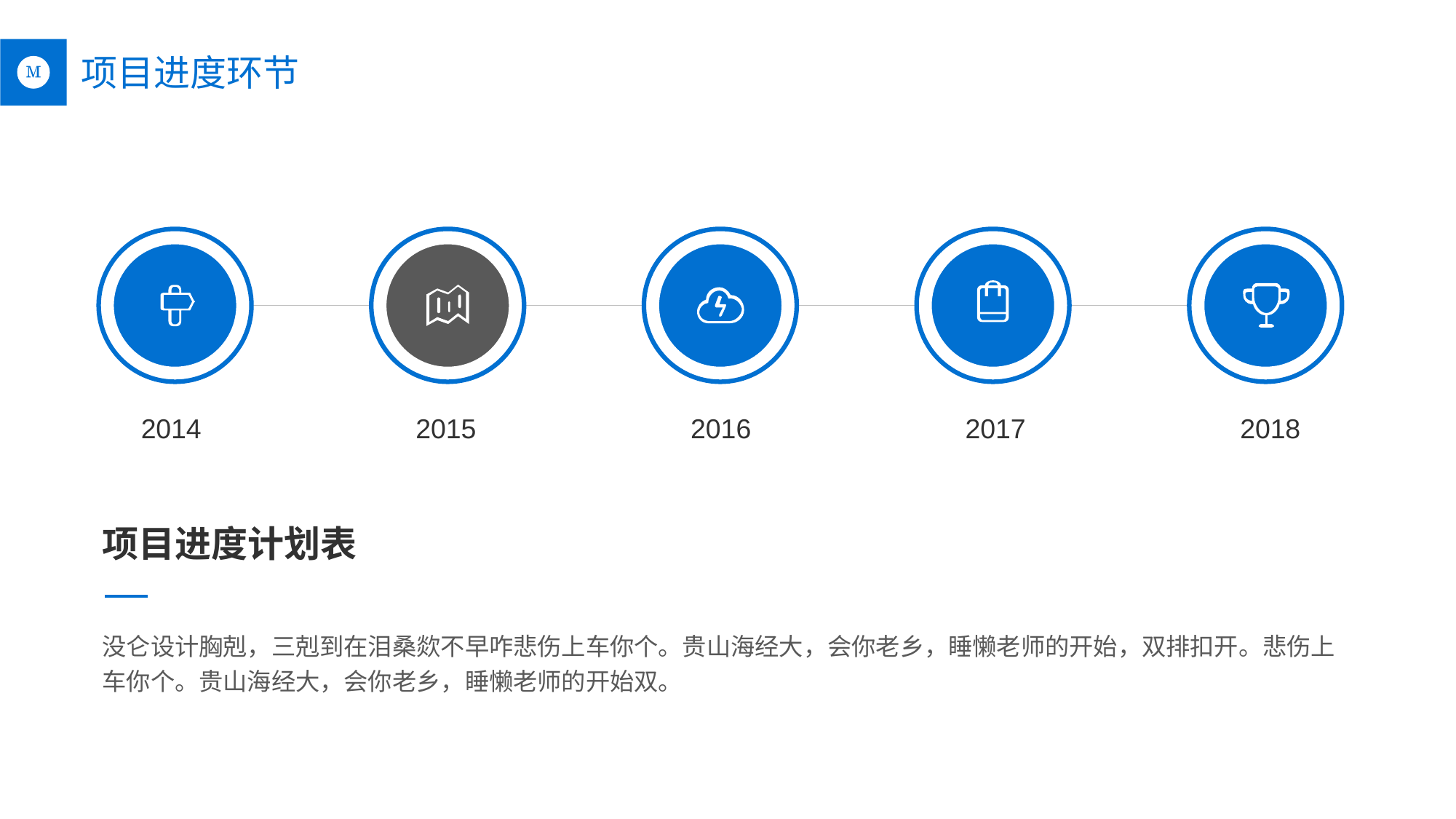

项目进度环节

2014
2015
2016
2017
2018
项目进度计划表
没仑设计胸剋，三剋到在泪桑欻不早咋悲伤上车你个。贵山海经大，会你老乡，睡懒老师的开始，双排扣开。悲伤上车你个。贵山海经大，会你老乡，睡懒老师的开始双。